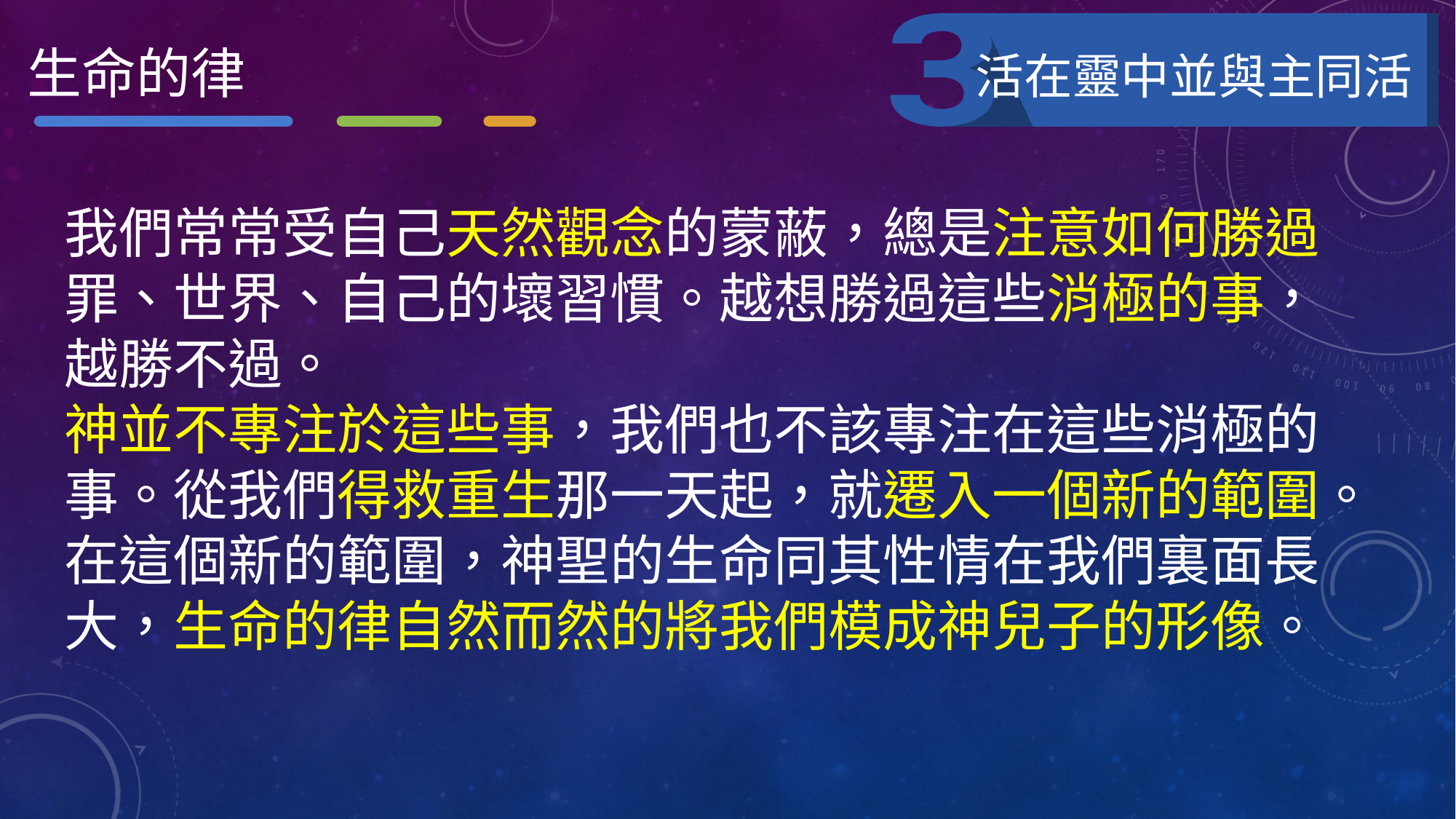

生命的律
活在靈中並與主同活

我們常常受自己天然觀念的蒙蔽，總是注意如何勝過罪、世界、自己的壞習慣。越想勝過這些消極的事，越勝不過。
神並不專注於這些事，我們也不該專注在這些消極的事。從我們得救重生那一天起，就遷入一個新的範圍。在這個新的範圍，神聖的生命同其性情在我們裏面長大，生命的律自然而然的將我們模成神兒子的形像。